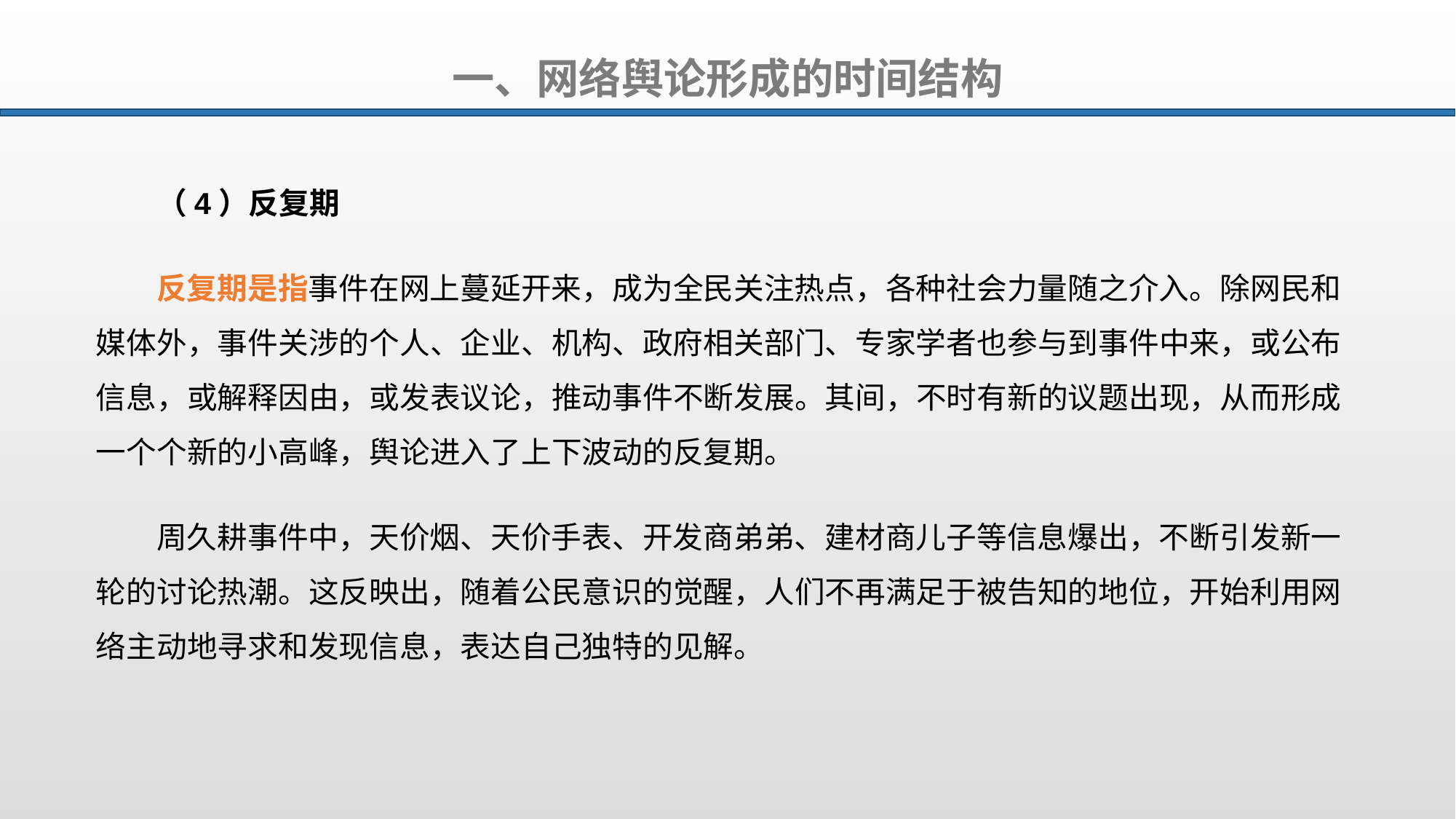

一、网络舆论形成的时间结构

（4）反复期
反复期是指事件在网上蔓延开来，成为全民关注热点，各种社会力量随之介入。除网民和媒体外，事件关涉的个人、企业、机构、政府相关部门、专家学者也参与到事件中来，或公布信息，或解释因由，或发表议论，推动事件不断发展。其间，不时有新的议题出现，从而形成一个个新的小高峰，舆论进入了上下波动的反复期。
周久耕事件中，天价烟、天价手表、开发商弟弟、建材商儿子等信息爆出，不断引发新一轮的讨论热潮。这反映出，随着公民意识的觉醒，人们不再满足于被告知的地位，开始利用网络主动地寻求和发现信息，表达自己独特的见解。